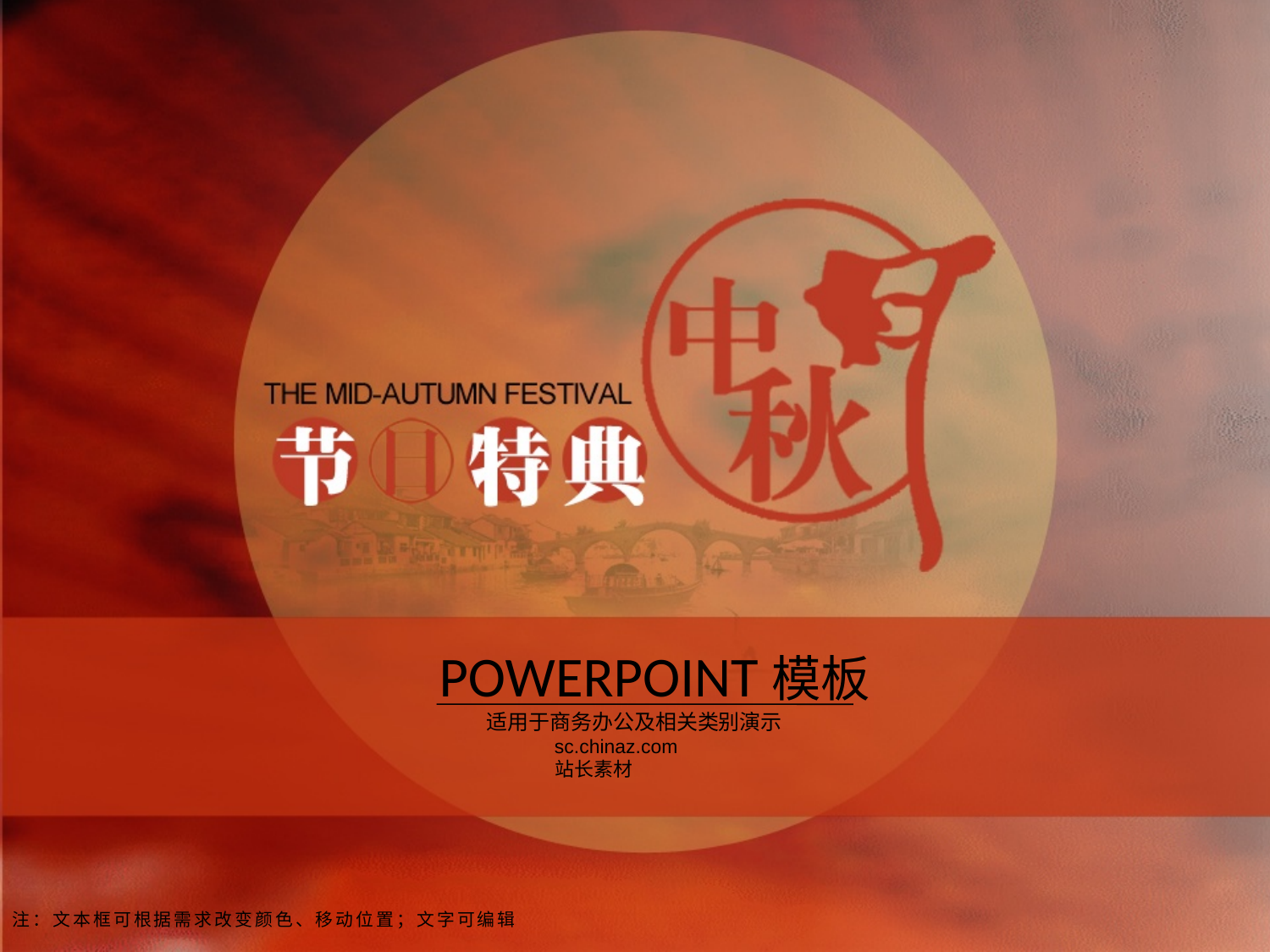

POWERPOINT模板
         适用于商务办公及相关类别演示
                     sc.chinaz.com
                         站长素材

注：文本框可根据需求改变颜色、移动位置；文字可编辑